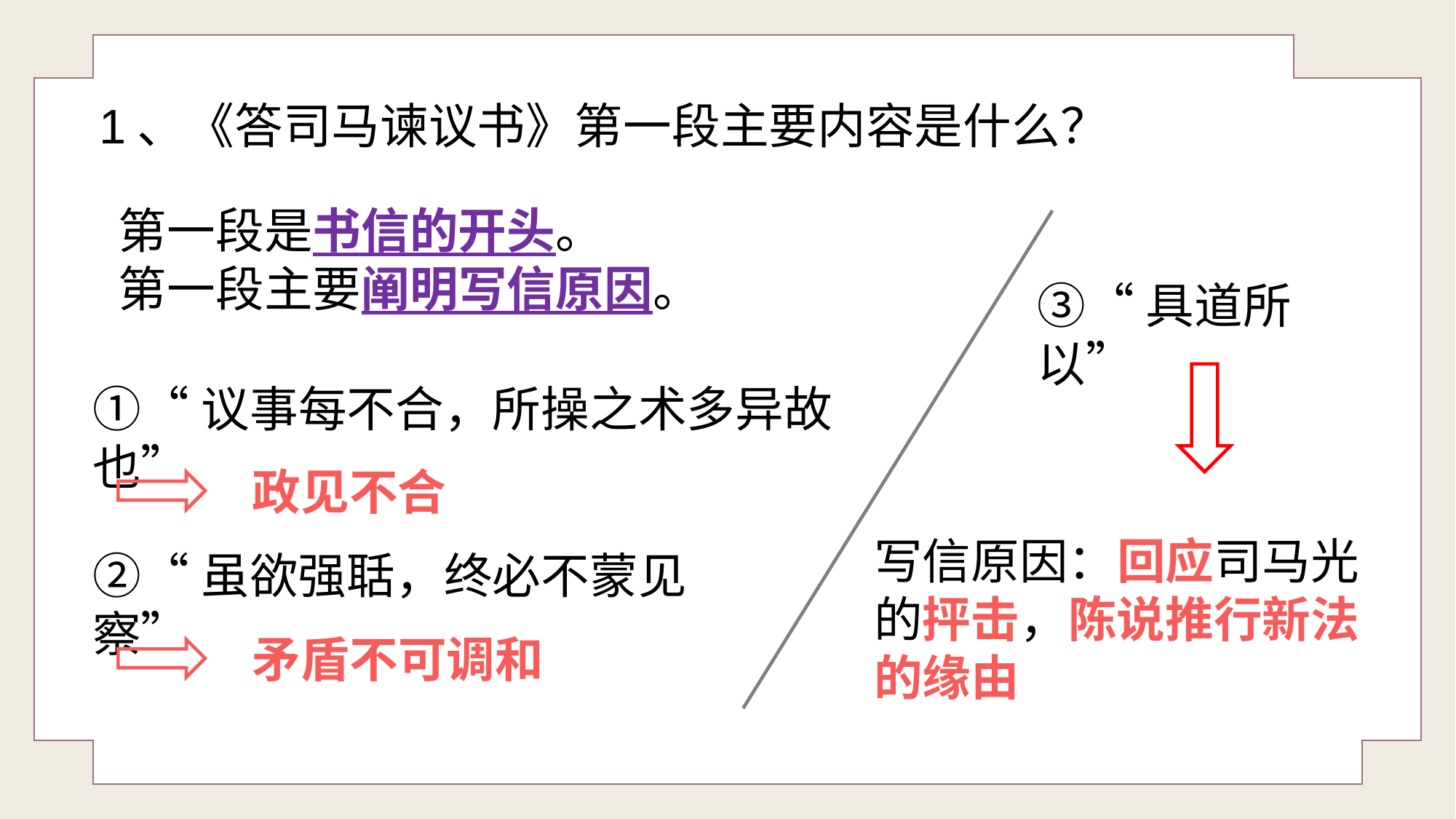

虽欲强聒，终必不蒙见察
1、《答司马谏议书》第一段主要内容是什么？
第一段是书信的开头。
第一段主要阐明写信原因。
③“具道所以”

①“议事每不合，所操之术多异故也”
政见不合

写信原因：回应司马光的抨击，陈说推行新法的缘由
②“虽欲强聒，终必不蒙见察”
矛盾不可调和